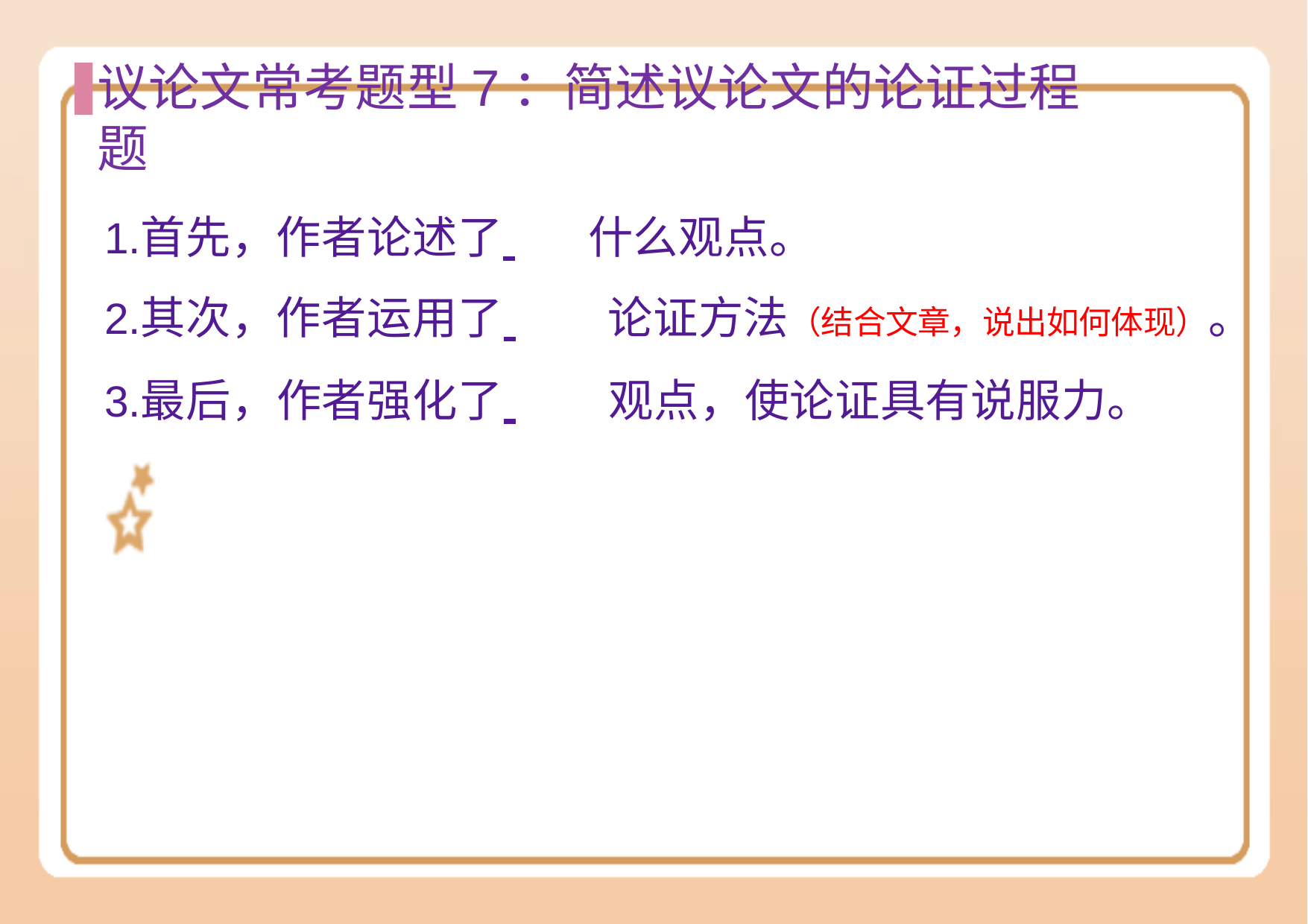

# 议论⽂常考题型7：简述议论⽂的论证过程题

首先，作者论述了 	什么观点。
其次，作者运用了 	论证方法（结合文章，说出如何体现）。
最后，作者强化了 	观点，使论证具有说服力。